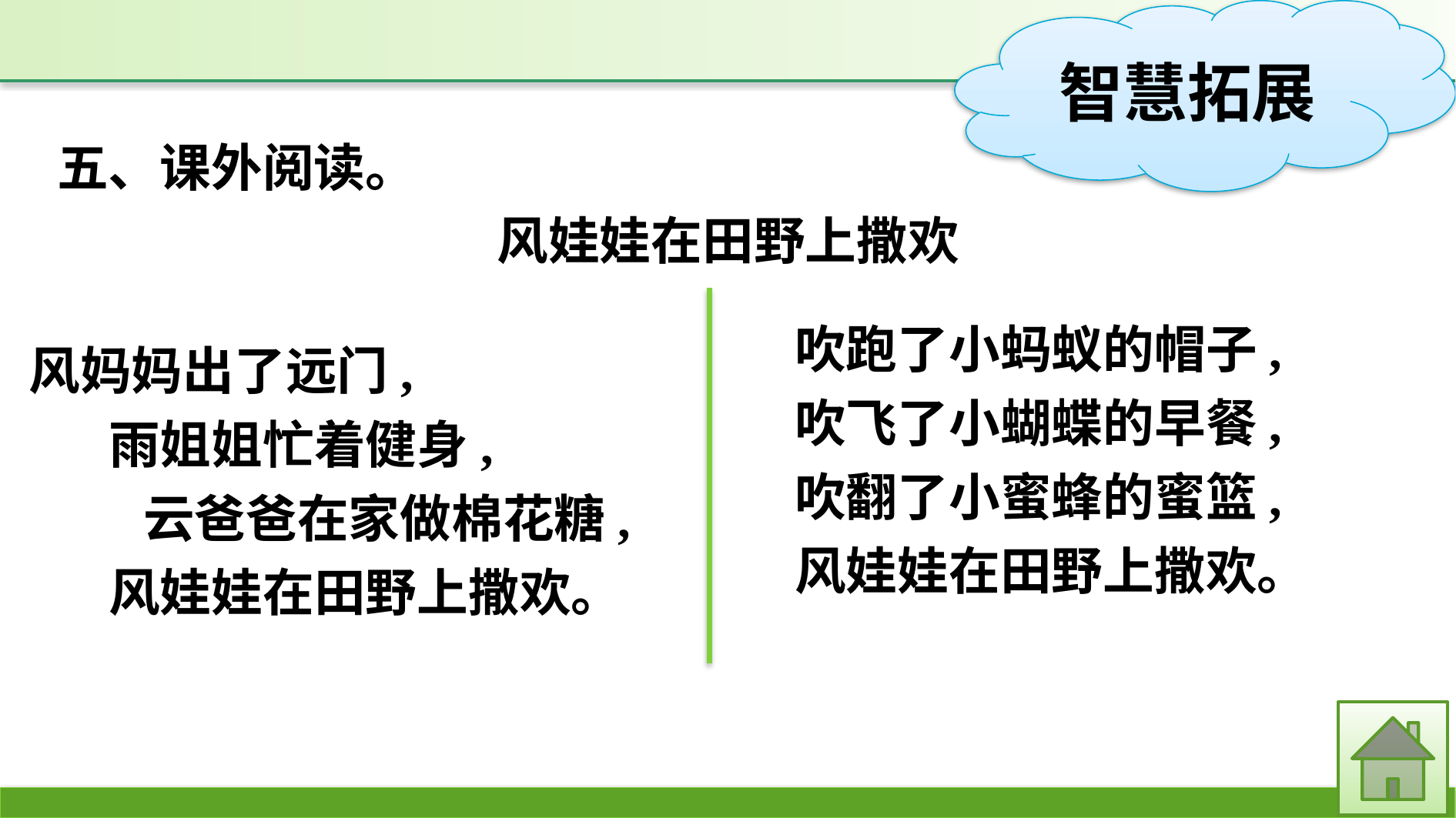

五、课外阅读。
风娃娃在田野上撒欢
吹跑了小蚂蚁的帽子,
吹飞了小蝴蝶的早餐,
吹翻了小蜜蜂的蜜篮,
风娃娃在田野上撒欢。
 风妈妈出了远门,
	雨姐姐忙着健身,
	云爸爸在家做棉花糖,
	风娃娃在田野上撒欢。